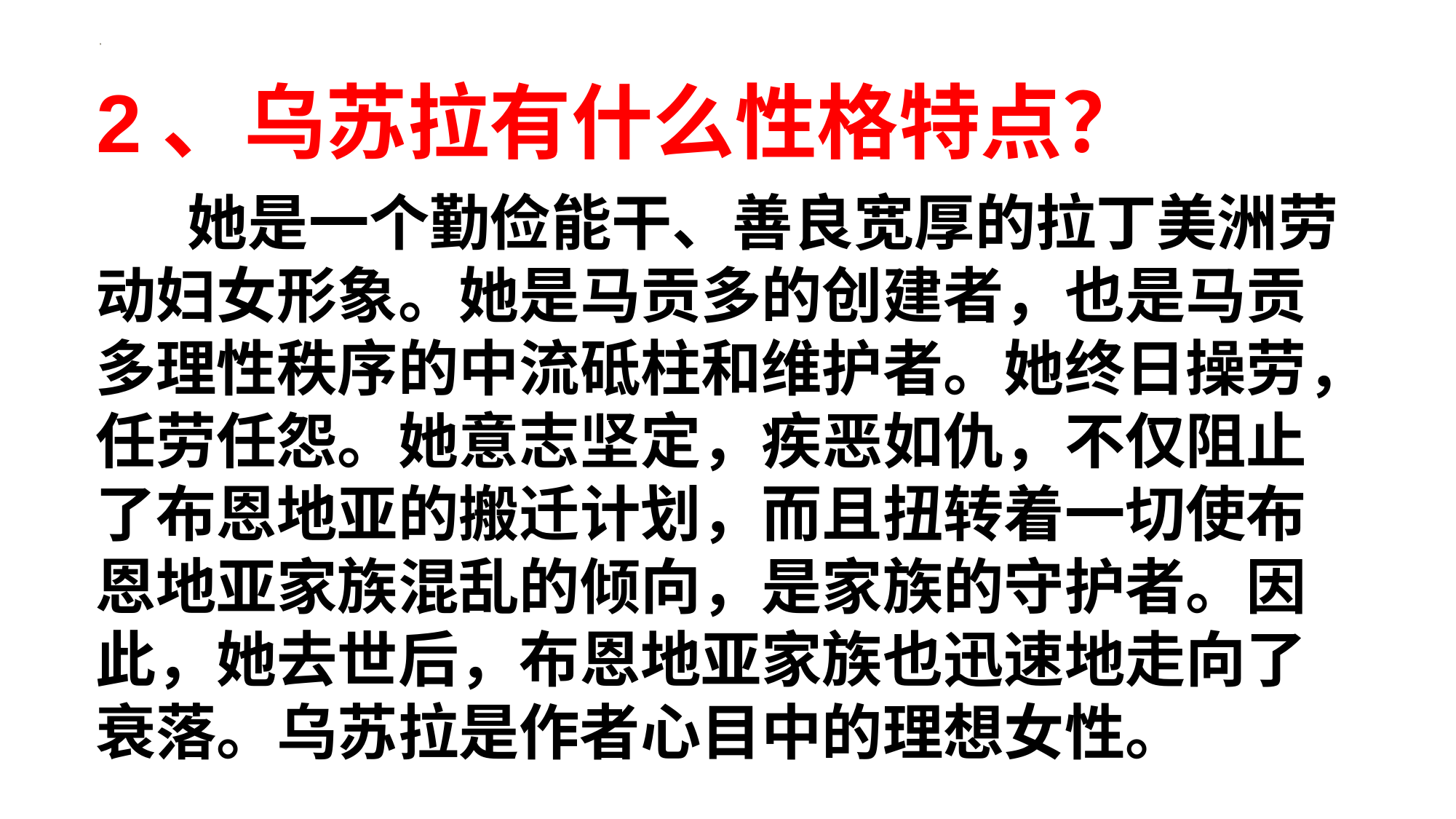

2、乌苏拉有什么性格特点？
     她是一个勤俭能干、善良宽厚的拉丁美洲劳动妇女形象。她是马贡多的创建者，也是马贡多理性秩序的中流砥柱和维护者。她终日操劳，任劳任怨。她意志坚定，疾恶如仇，不仅阻止了布恩地亚的搬迁计划，而且扭转着一切使布恩地亚家族混乱的倾向，是家族的守护者。因此，她去世后，布恩地亚家族也迅速地走向了衰落。乌苏拉是作者心目中的理想女性。